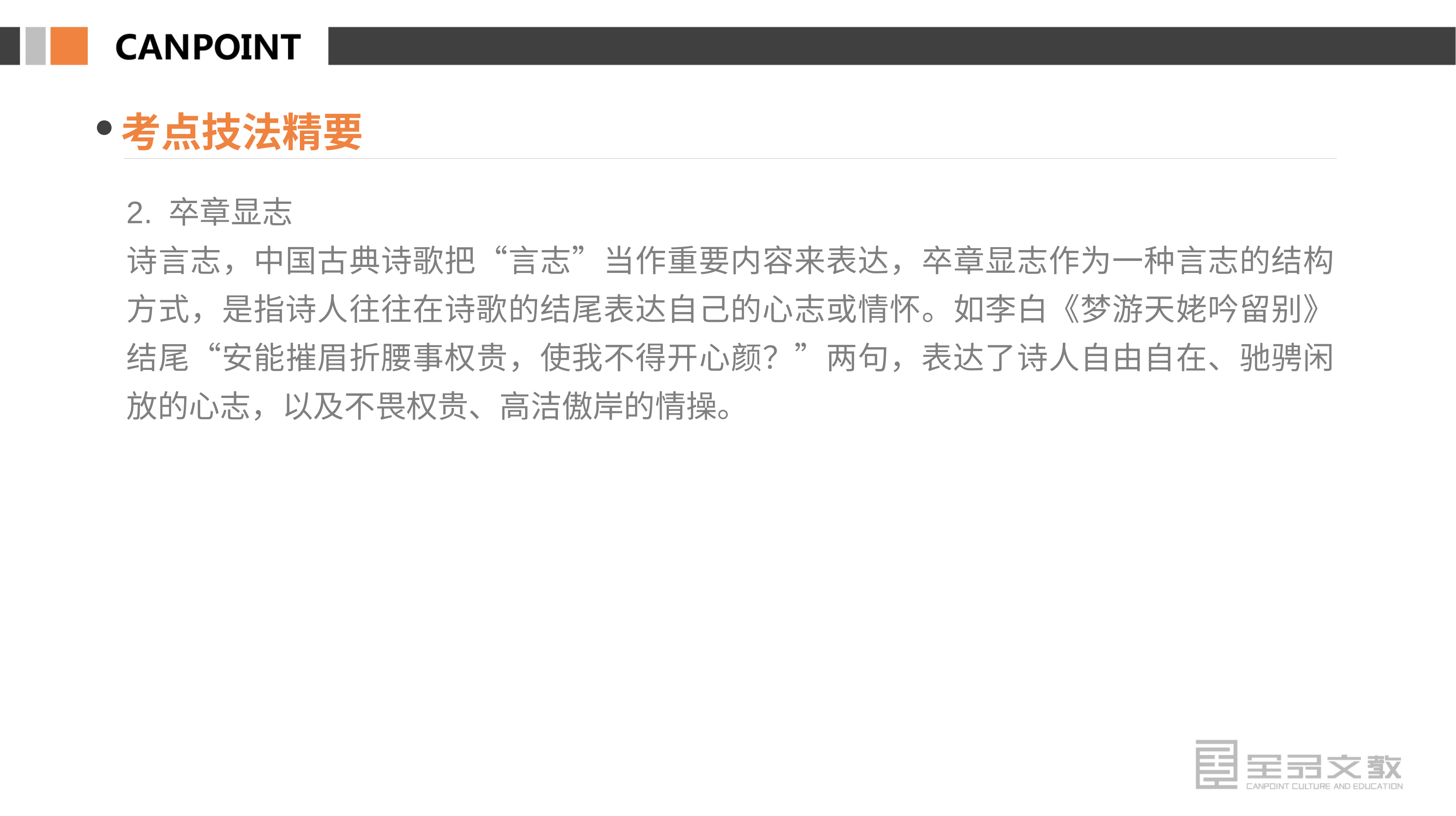

考点技法精要

2. 卒章显志
诗言志，中国古典诗歌把“言志”当作重要内容来表达，卒章显志作为一种言志的结构方式，是指诗人往往在诗歌的结尾表达自己的心志或情怀。如李白《梦游天姥吟留别》结尾“安能摧眉折腰事权贵，使我不得开心颜？”两句，表达了诗人自由自在、驰骋闲放的心志，以及不畏权贵、高洁傲岸的情操。